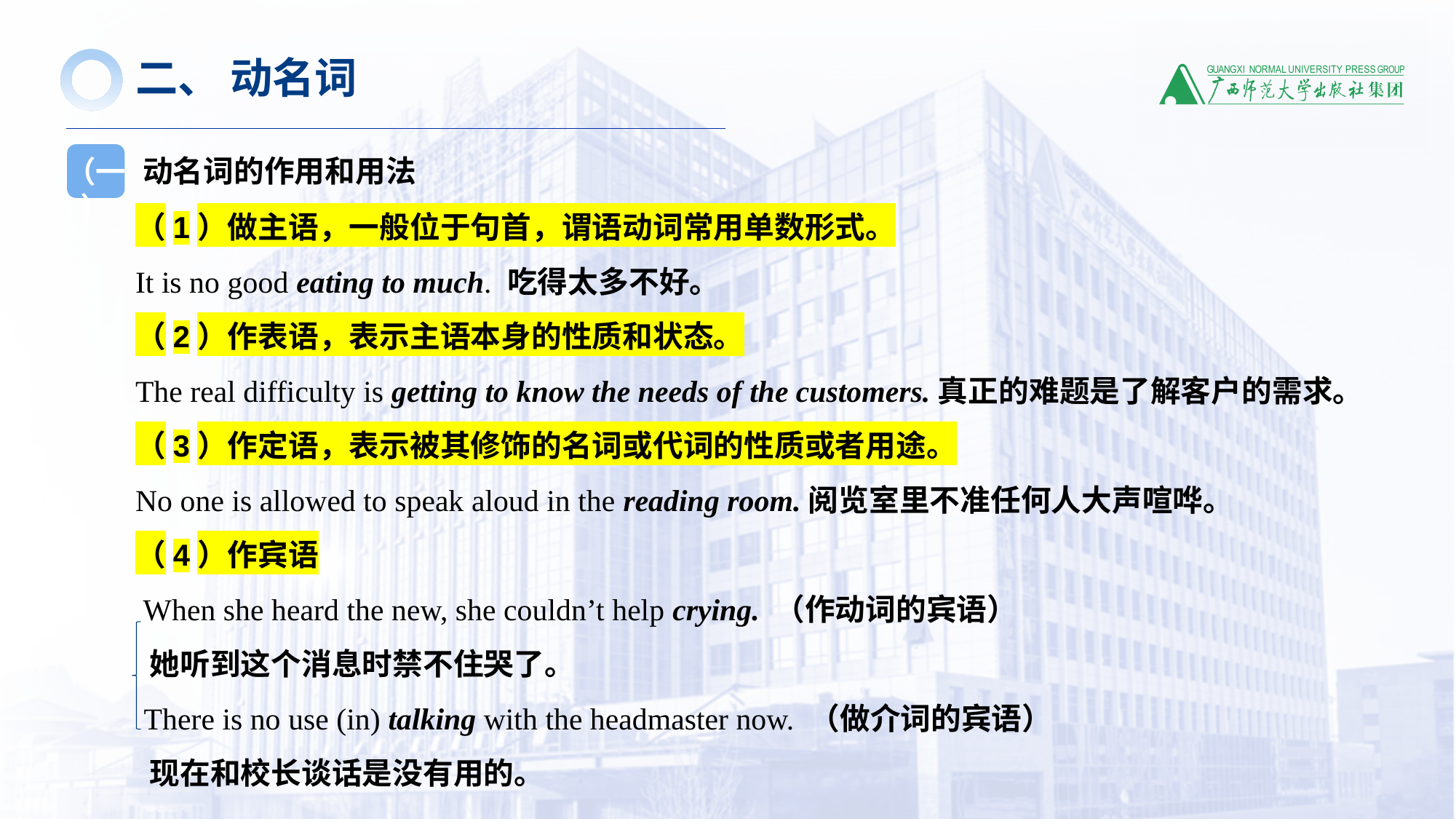

二、 动名词

动名词的作用和用法

（一）
（1）做主语，一般位于句首，谓语动词常用单数形式。
It is no good eating to much. 吃得太多不好。
（2）作表语，表示主语本身的性质和状态。
The real difficulty is getting to know the needs of the customers.真正的难题是了解客户的需求。
（3）作定语，表示被其修饰的名词或代词的性质或者用途。
No one is allowed to speak aloud in the reading room.阅览室里不准任何人大声喧哗。
（4）作宾语
 When she heard the new, she couldn’t help crying. （作动词的宾语）
 她听到这个消息时禁不住哭了。
 There is no use (in) talking with the headmaster now. （做介词的宾语）
 现在和校长谈话是没有用的。